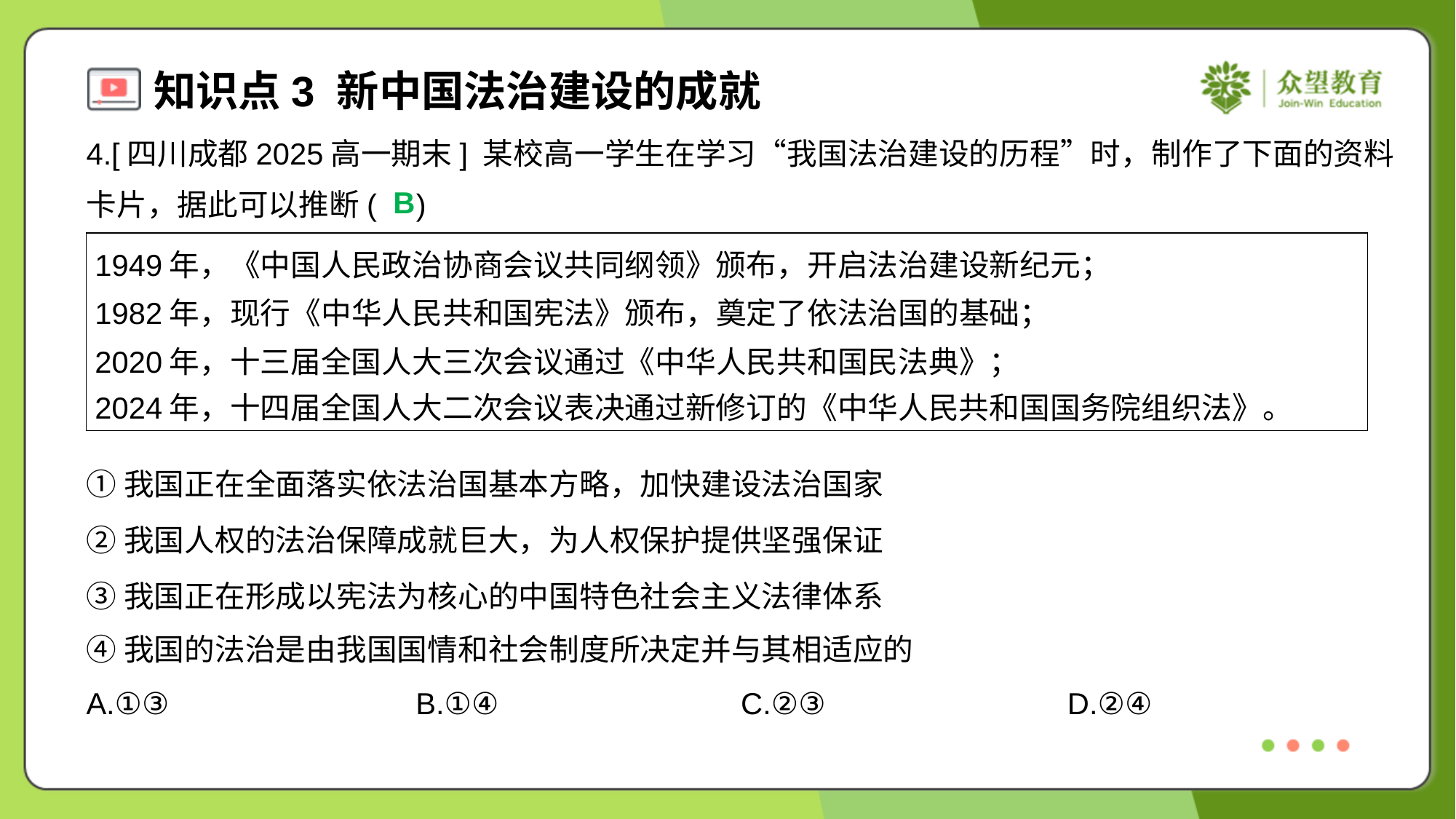

4.[四川成都2025高一期末] 某校高一学生在学习“我国法治建设的历程”时，制作了下面的资料
卡片，据此可以推断(     )
B
| 1949年，《中国人民政治协商会议共同纲领》颁布，开启法治建设新纪元； 1982年，现行《中华人民共和国宪法》颁布，奠定了依法治国的基础； 2020年，十三届全国人大三次会议通过《中华人民共和国民法典》； 2024年，十四届全国人大二次会议表决通过新修订的《中华人民共和国国务院组织法》。 |
| --- |
①我国正在全面落实依法治国基本方略，加快建设法治国家
②我国人权的法治保障成就巨大，为人权保护提供坚强保证
③我国正在形成以宪法为核心的中国特色社会主义法律体系
④我国的法治是由我国国情和社会制度所决定并与其相适应的
A.①③	B.①④	C.②③	D.②④